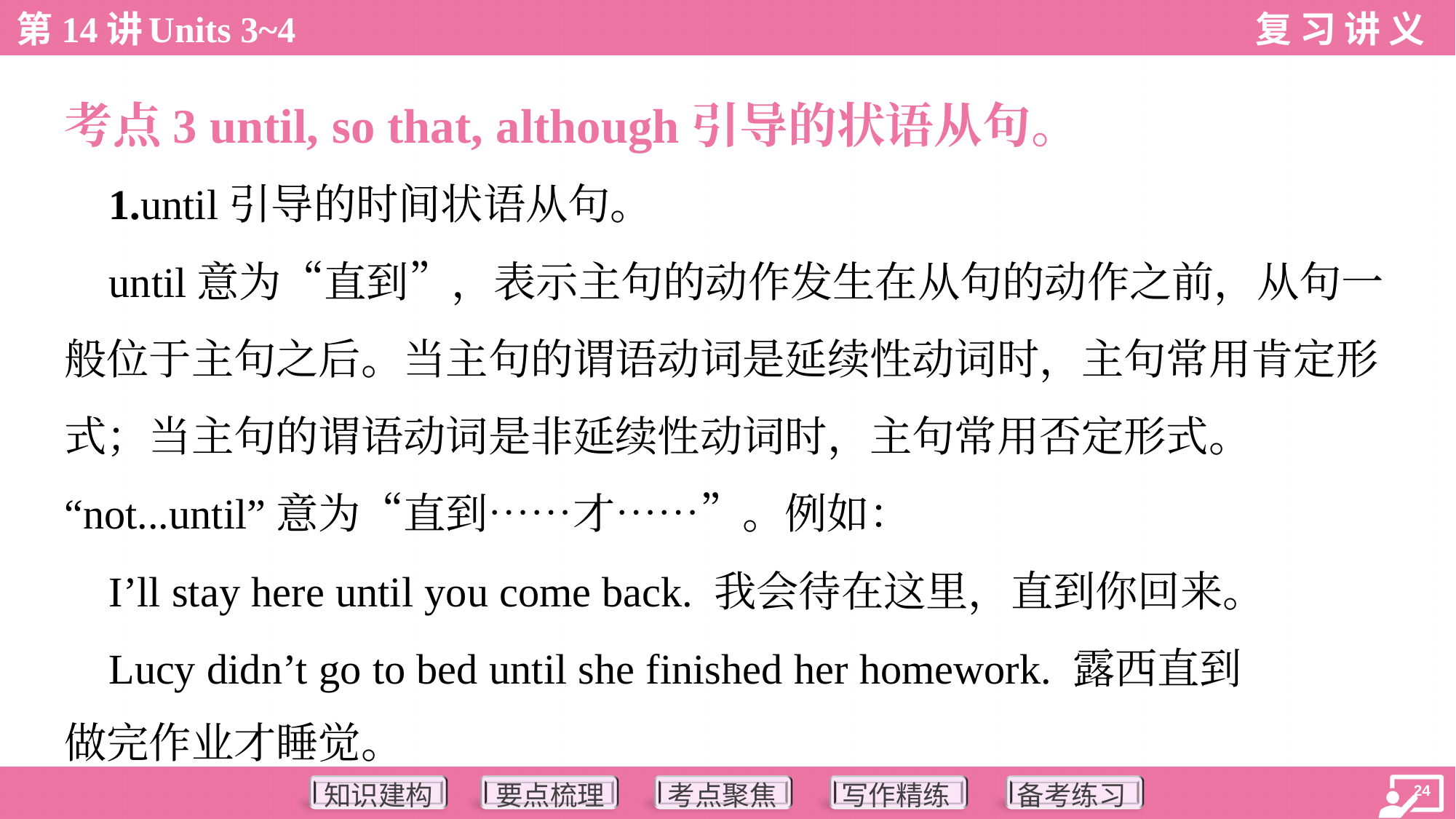

考点3 until, so that, although引导的状语从句。
    1.until引导的时间状语从句。
    until意为“直到”，表示主句的动作发生在从句的动作之前，从句一
般位于主句之后。当主句的谓语动词是延续性动词时，主句常用肯定形
式；当主句的谓语动词是非延续性动词时，主句常用否定形式。
“not...until”意为“直到……才……”。例如：
    I’ll stay here until you come back. 我会待在这里，直到你回来。
    Lucy didn’t go to bed until she finished her homework. 露西直到
做完作业才睡觉。